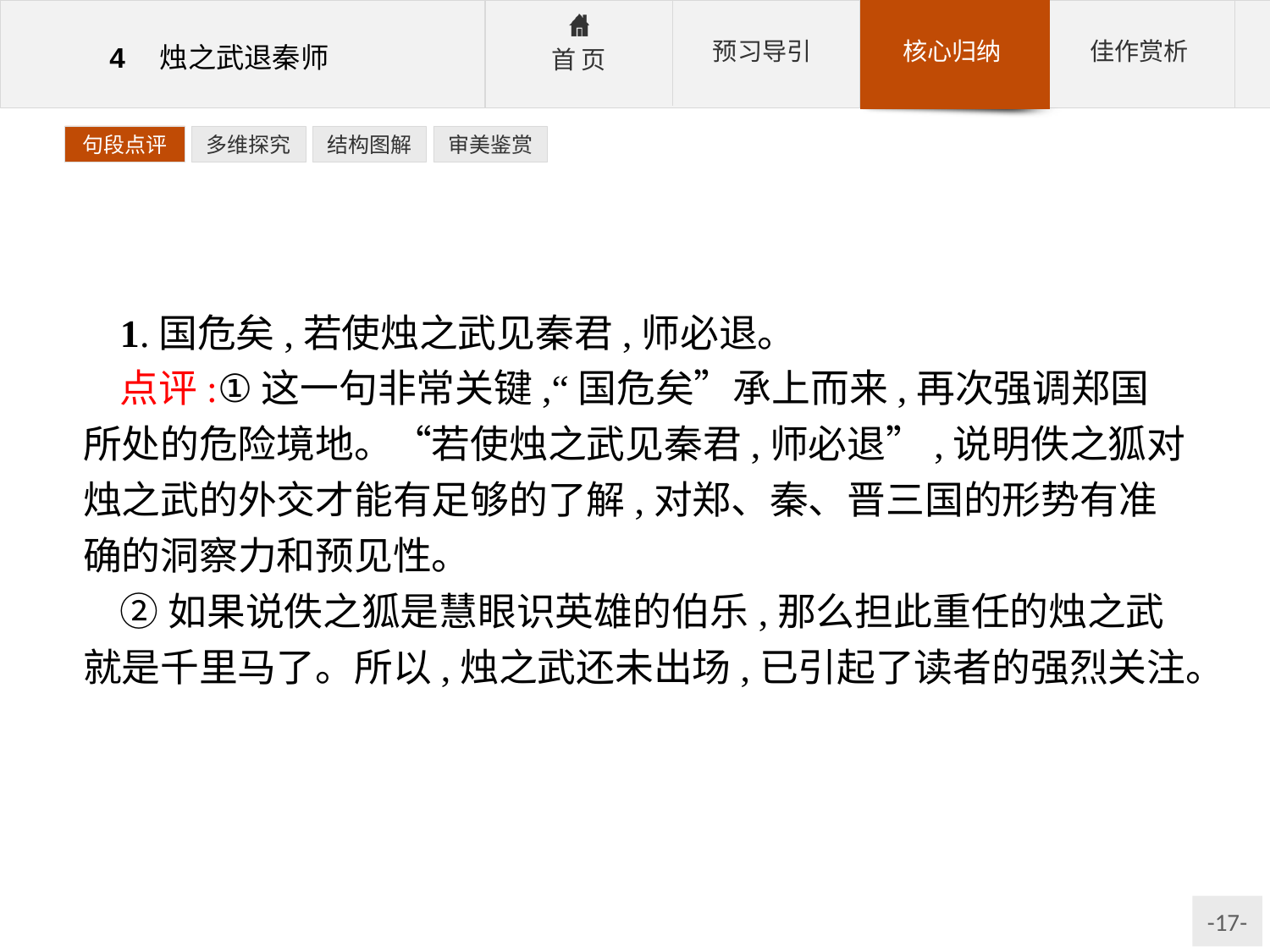

句段点评
多维探究
结构图解
审美鉴赏
1.国危矣,若使烛之武见秦君,师必退。
点评:①这一句非常关键,“国危矣”承上而来,再次强调郑国所处的危险境地。“若使烛之武见秦君,师必退”,说明佚之狐对烛之武的外交才能有足够的了解,对郑、秦、晋三国的形势有准确的洞察力和预见性。
②如果说佚之狐是慧眼识英雄的伯乐,那么担此重任的烛之武就是千里马了。所以,烛之武还未出场,已引起了读者的强烈关注。